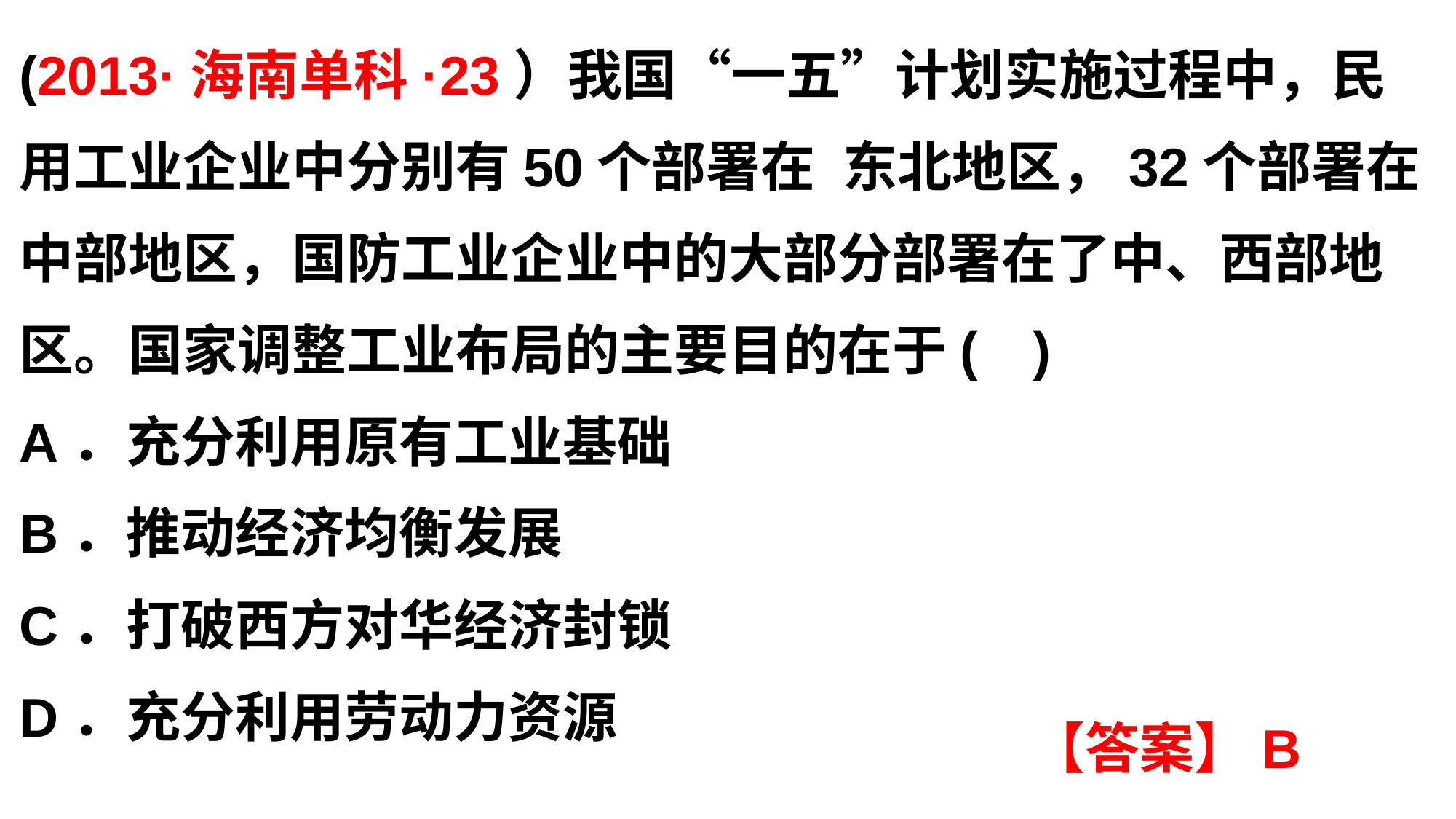

(2013·海南单科·23）我国“一五”计划实施过程中，民用工业企业中分别有50个部署在 东北地区，32个部署在中部地区，国防工业企业中的大部分部署在了中、西部地区。国家调整工业布局的主要目的在于(  )
A．充分利用原有工业基础
B．推动经济均衡发展
C．打破西方对华经济封锁
D．充分利用劳动力资源
【答案】B